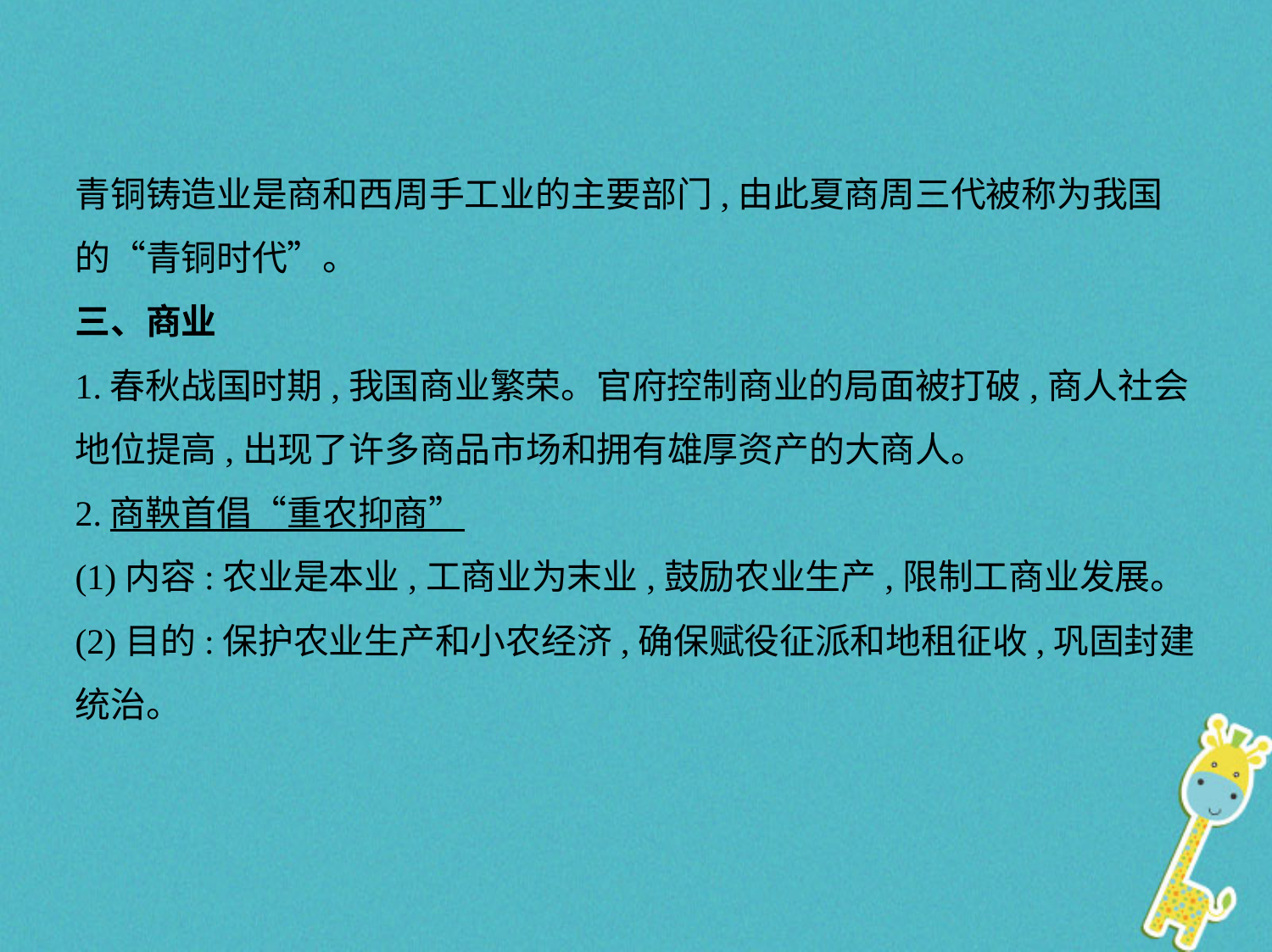

青铜铸造业是商和西周手工业的主要部门,由此夏商周三代被称为我国
的“青铜时代”。
三、商业
1.春秋战国时期,我国商业繁荣。官府控制商业的局面被打破,商人社会
地位提高,出现了许多商品市场和拥有雄厚资产的大商人。
2.商鞅首倡“重农抑商”
(1)内容:农业是本业,工商业为末业,鼓励农业生产,限制工商业发展。
(2)目的:保护农业生产和小农经济,确保赋役征派和地租征收,巩固封建
统治。